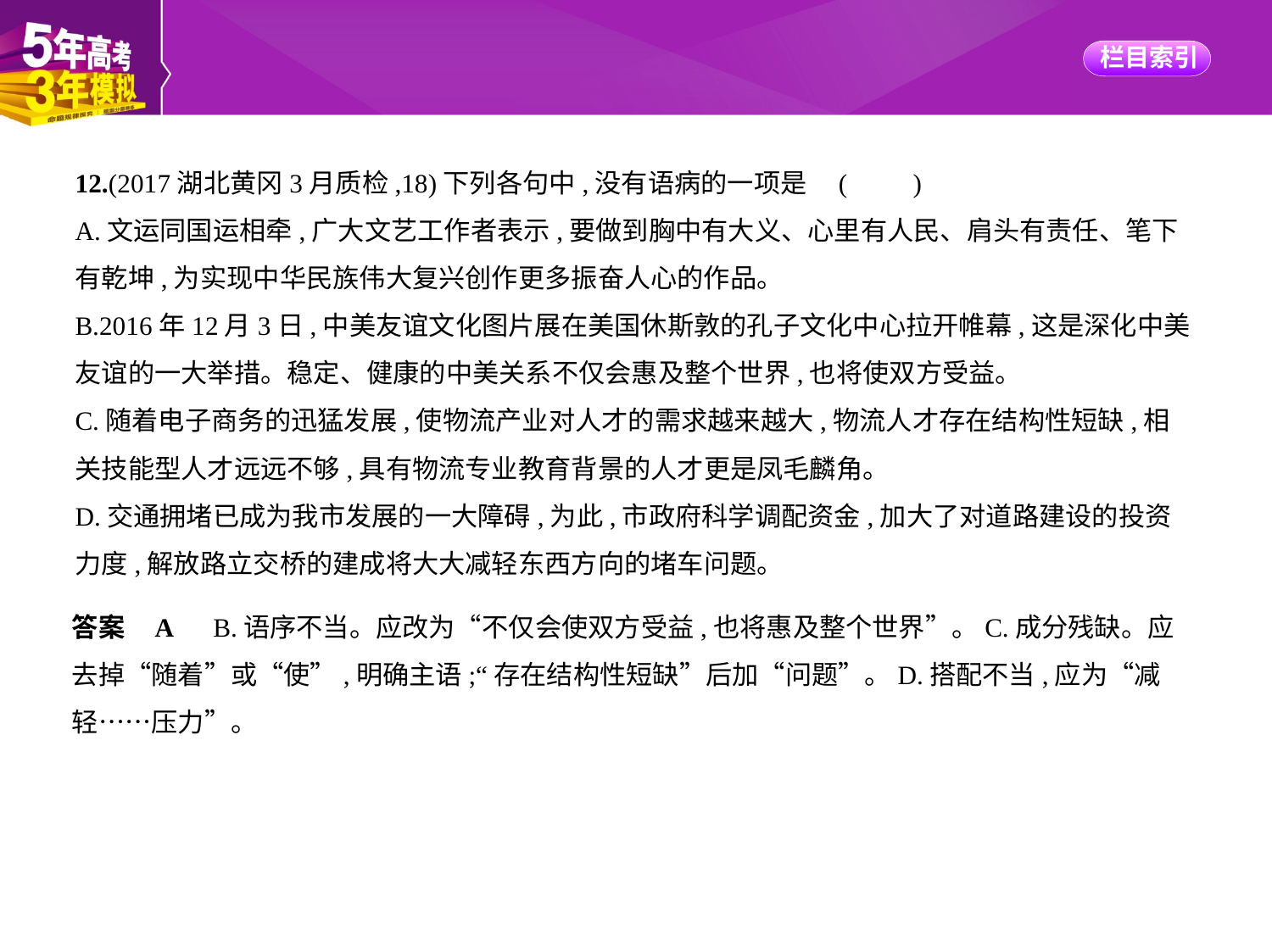

12.(2017湖北黄冈3月质检,18)下列各句中,没有语病的一项是 (　　)
A.文运同国运相牵,广大文艺工作者表示,要做到胸中有大义、心里有人民、肩头有责任、笔下
有乾坤,为实现中华民族伟大复兴创作更多振奋人心的作品。
B.2016年12月3日,中美友谊文化图片展在美国休斯敦的孔子文化中心拉开帷幕,这是深化中美
友谊的一大举措。稳定、健康的中美关系不仅会惠及整个世界,也将使双方受益。
C.随着电子商务的迅猛发展,使物流产业对人才的需求越来越大,物流人才存在结构性短缺,相
关技能型人才远远不够,具有物流专业教育背景的人才更是凤毛麟角。
D.交通拥堵已成为我市发展的一大障碍,为此,市政府科学调配资金,加大了对道路建设的投资
力度,解放路立交桥的建成将大大减轻东西方向的堵车问题。
答案    A　B.语序不当。应改为“不仅会使双方受益,也将惠及整个世界”。C.成分残缺。应
去掉“随着”或“使”,明确主语;“存在结构性短缺”后加“问题”。D.搭配不当,应为“减
轻……压力”。